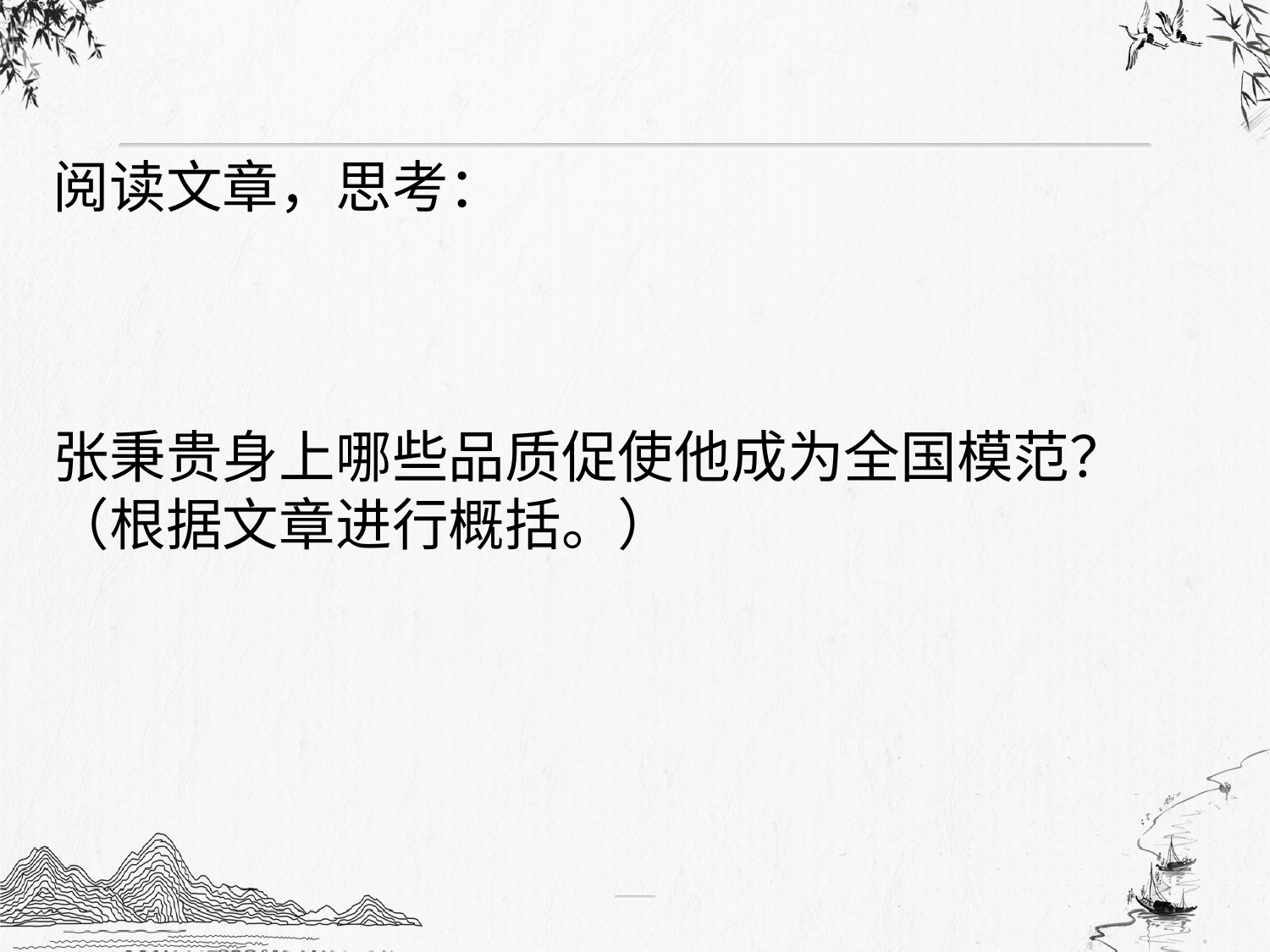

阅读文章，思考：

张秉贵身上哪些品质促使他成为全国模范？（根据文章进行概括。）